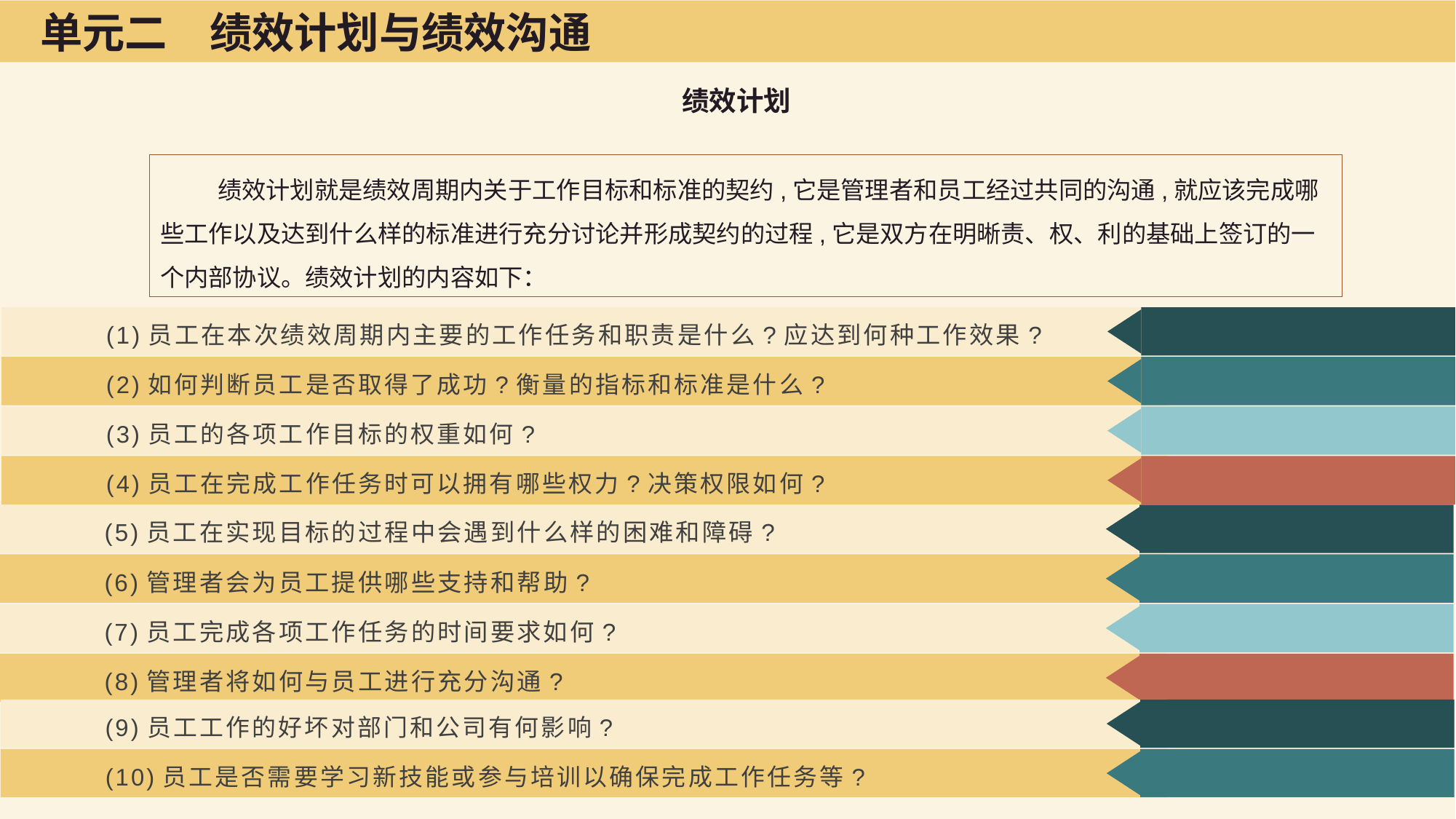

单元二　绩效计划与绩效沟通
绩效计划
绩效计划就是绩效周期内关于工作目标和标准的契约,它是管理者和员工经过共同的沟通,就应该完成哪些工作以及达到什么样的标准进行充分讨论并形成契约的过程,它是双方在明晰责、权、利的基础上签订的一个内部协议。绩效计划的内容如下：

(1)员工在本次绩效周期内主要的工作任务和职责是什么?应达到何种工作效果?

(2)如何判断员工是否取得了成功?衡量的指标和标准是什么?

(3)员工的各项工作目标的权重如何?

(4)员工在完成工作任务时可以拥有哪些权力?决策权限如何?

(5)员工在实现目标的过程中会遇到什么样的困难和障碍?

(6)管理者会为员工提供哪些支持和帮助?

(7)员工完成各项工作任务的时间要求如何?

(8)管理者将如何与员工进行充分沟通?

(9)员工工作的好坏对部门和公司有何影响?

(10)员工是否需要学习新技能或参与培训以确保完成工作任务等?